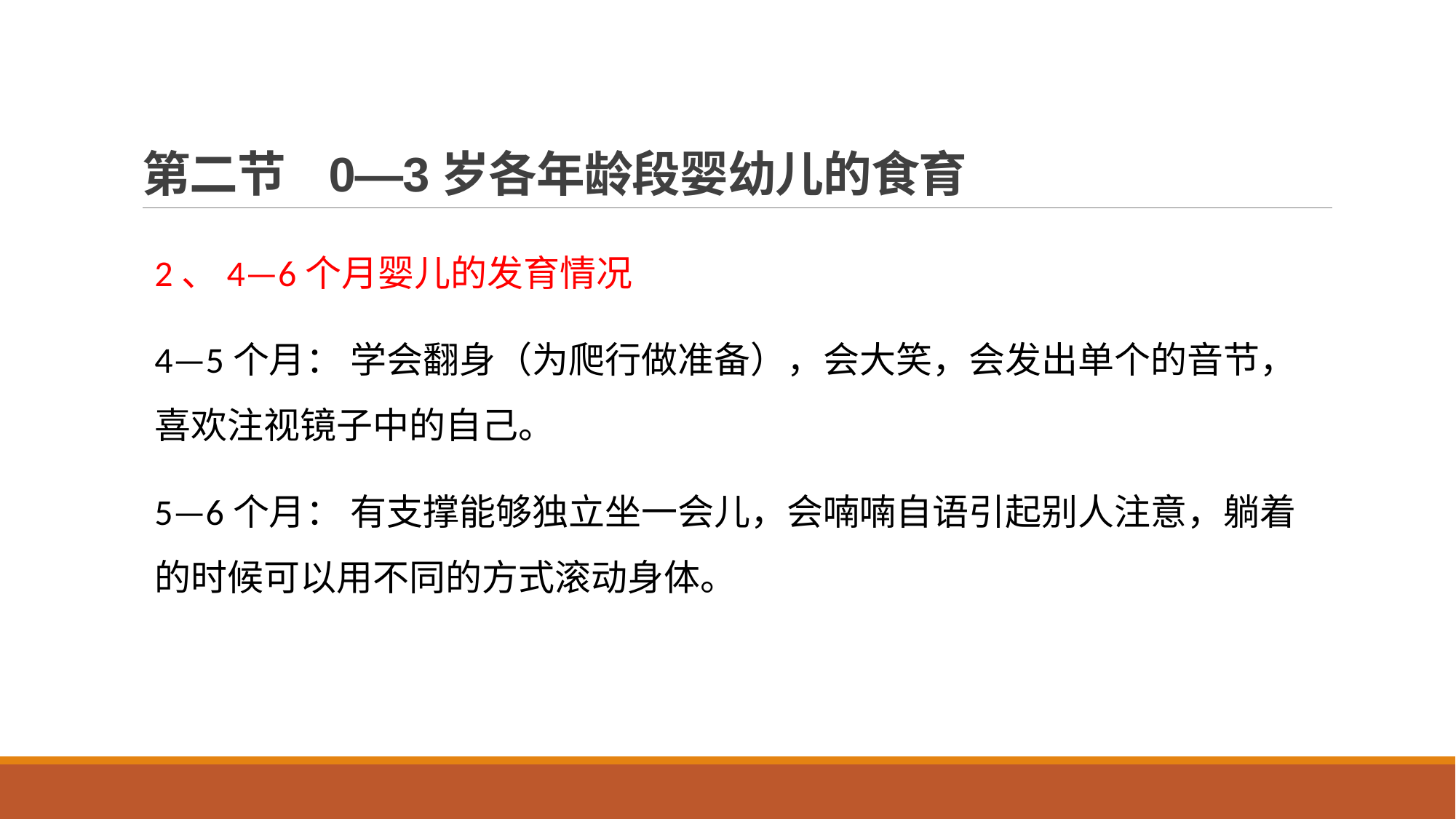

# 第二节   0—3岁各年龄段婴幼儿的食育
2、4—6个月婴儿的发育情况
4—5个月： 学会翻身（为爬行做准备），会大笑，会发出单个的音节，喜欢注视镜子中的自己。
5—6个月： 有支撑能够独立坐一会儿，会喃喃自语引起别人注意，躺着的时候可以用不同的方式滚动身体。